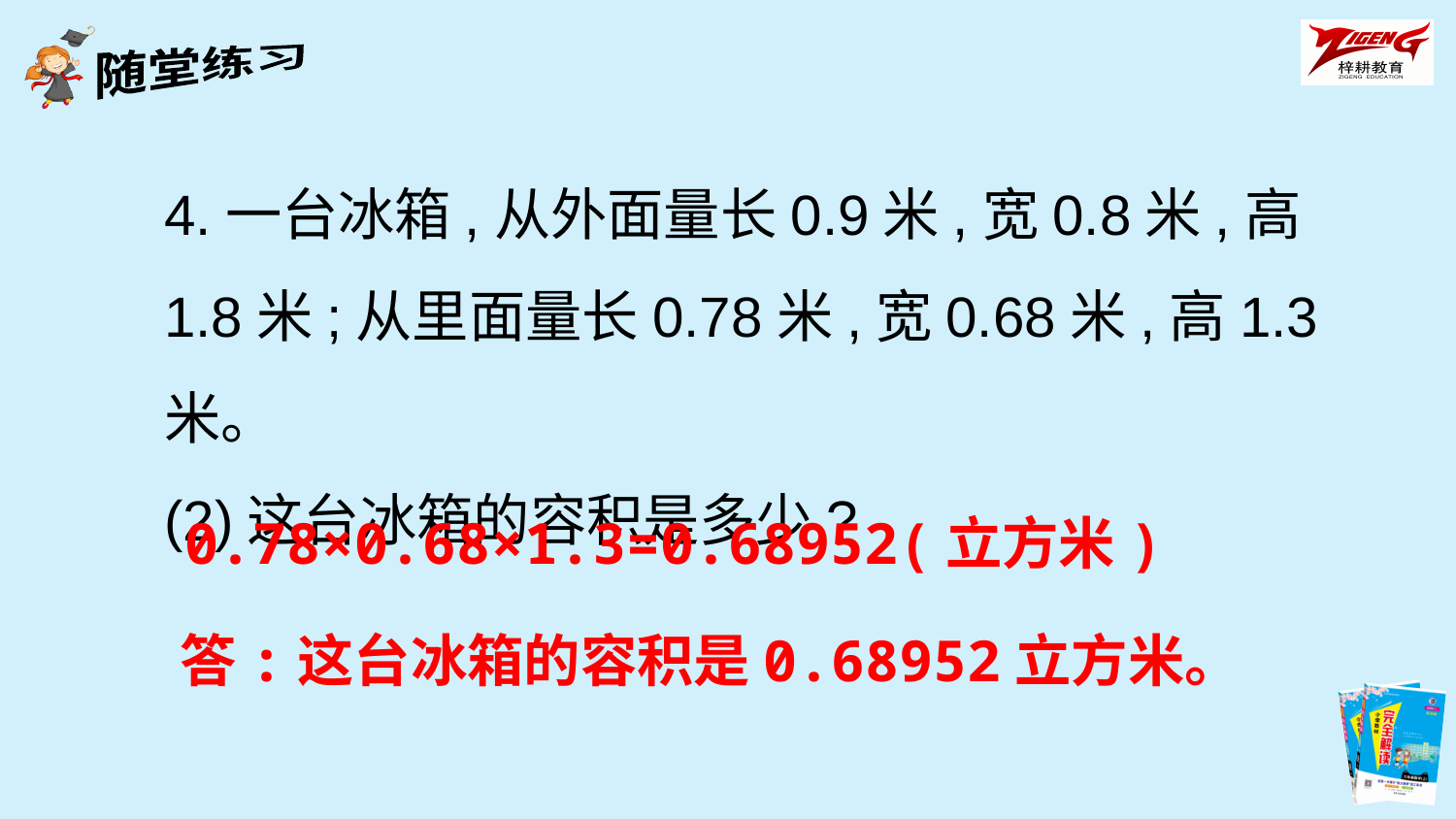

4.一台冰箱,从外面量长0.9米,宽0.8米,高1.8米;从里面量长0.78米,宽0.68米,高1.3米。
(2)这台冰箱的容积是多少?
0.78×0.68×1.3=0.68952(立方米)
答:这台冰箱的容积是0.68952立方米。